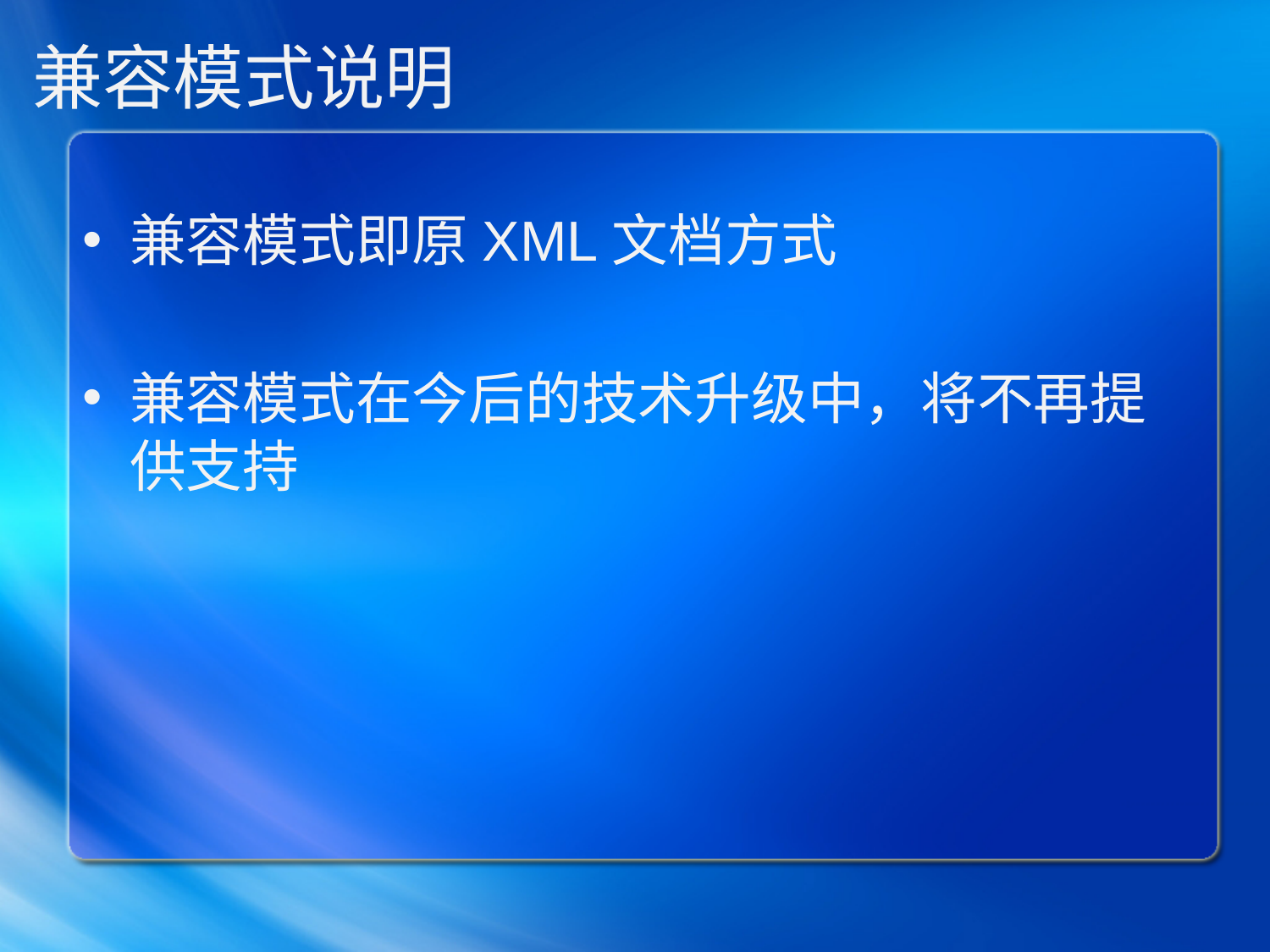

# 兼容模式说明
兼容模式即原XML文档方式

兼容模式在今后的技术升级中，将不再提供支持